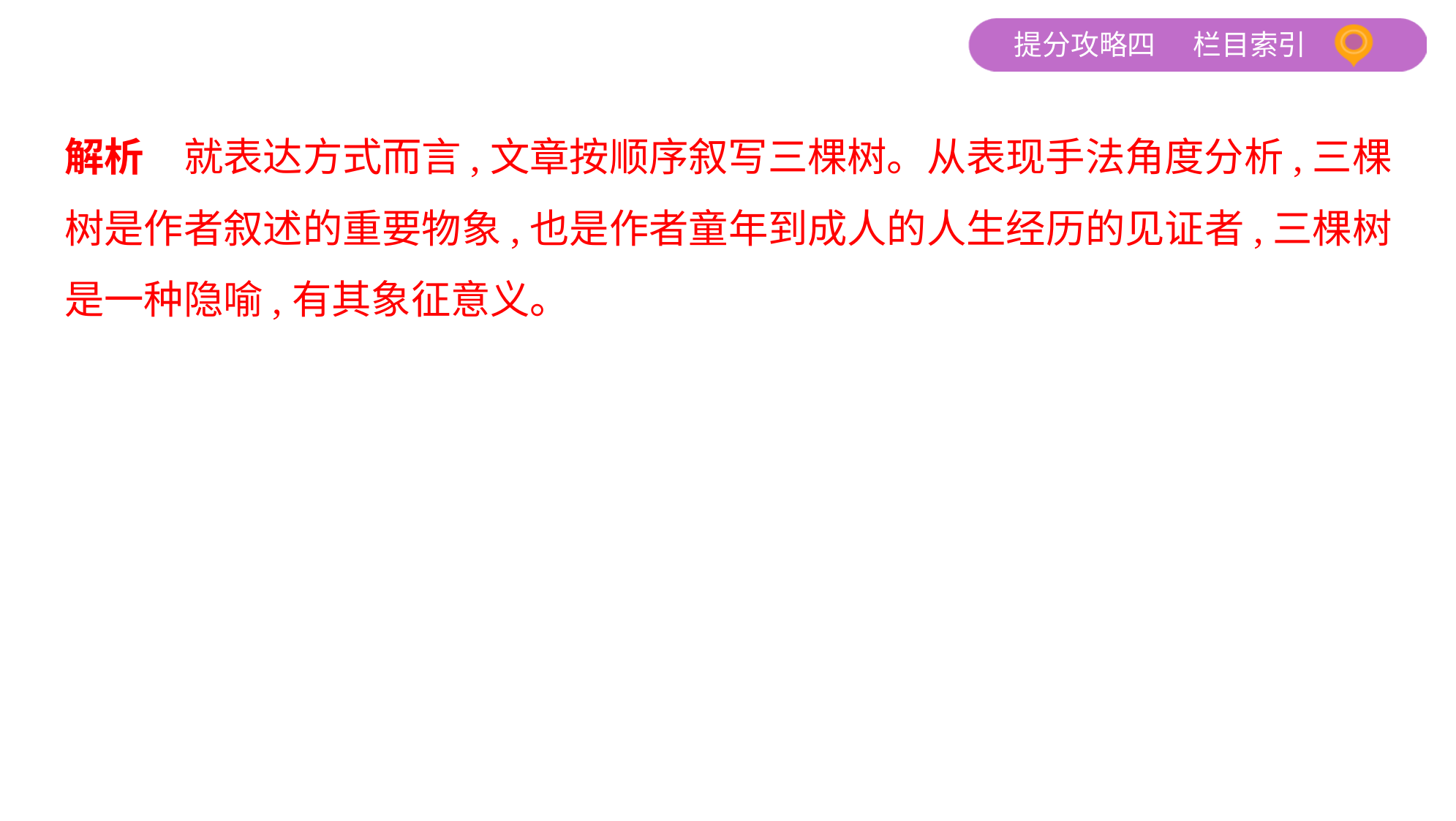

解析　就表达方式而言,文章按顺序叙写三棵树。从表现手法角度分析,三棵
树是作者叙述的重要物象,也是作者童年到成人的人生经历的见证者,三棵树
是一种隐喻,有其象征意义。